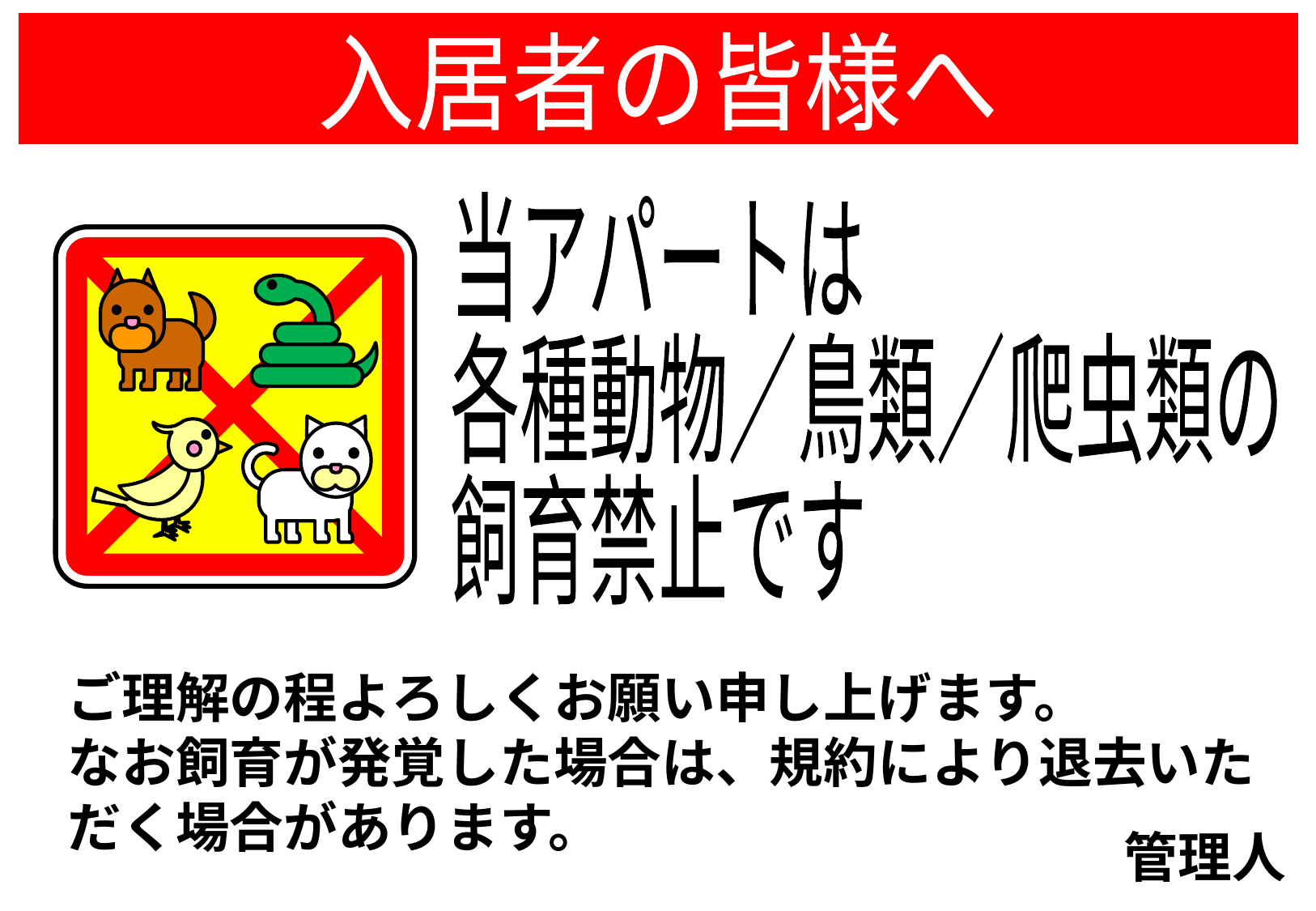

入居者の皆様へ
当アパートは
各種動物／鳥類／爬虫類の
飼育禁止です

ご理解の程よろしくお願い申し上げます。
なお飼育が発覚した場合は、規約により退去いただく場合があります。
管理人